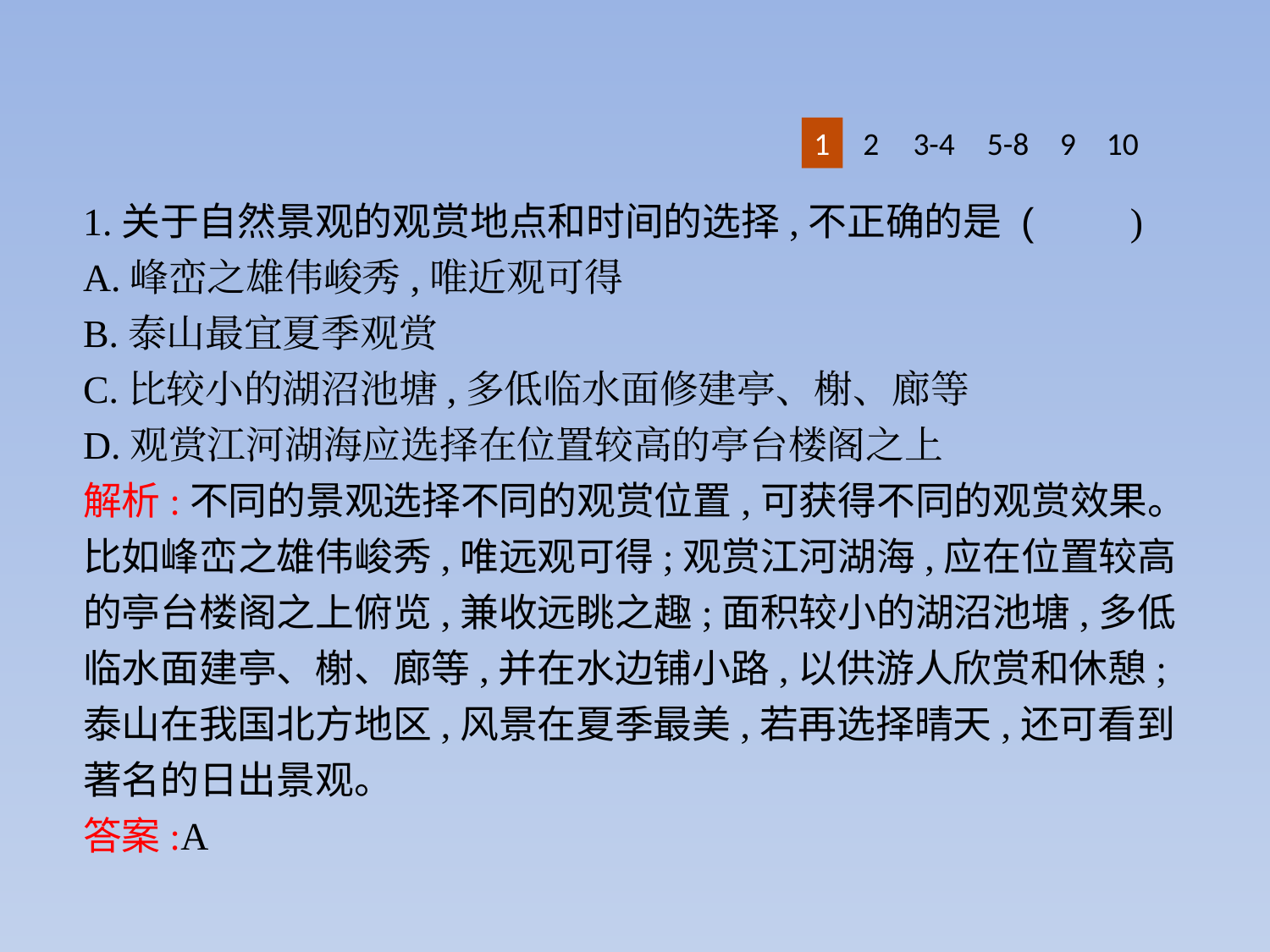

1
2
3-4
5-8
9
10
1.关于自然景观的观赏地点和时间的选择,不正确的是 (　　)
A.峰峦之雄伟峻秀,唯近观可得
B.泰山最宜夏季观赏
C.比较小的湖沼池塘,多低临水面修建亭、榭、廊等
D.观赏江河湖海应选择在位置较高的亭台楼阁之上
解析:不同的景观选择不同的观赏位置,可获得不同的观赏效果。比如峰峦之雄伟峻秀,唯远观可得;观赏江河湖海,应在位置较高的亭台楼阁之上俯览,兼收远眺之趣;面积较小的湖沼池塘,多低临水面建亭、榭、廊等,并在水边铺小路,以供游人欣赏和休憩;泰山在我国北方地区,风景在夏季最美,若再选择晴天,还可看到著名的日出景观。
答案:A